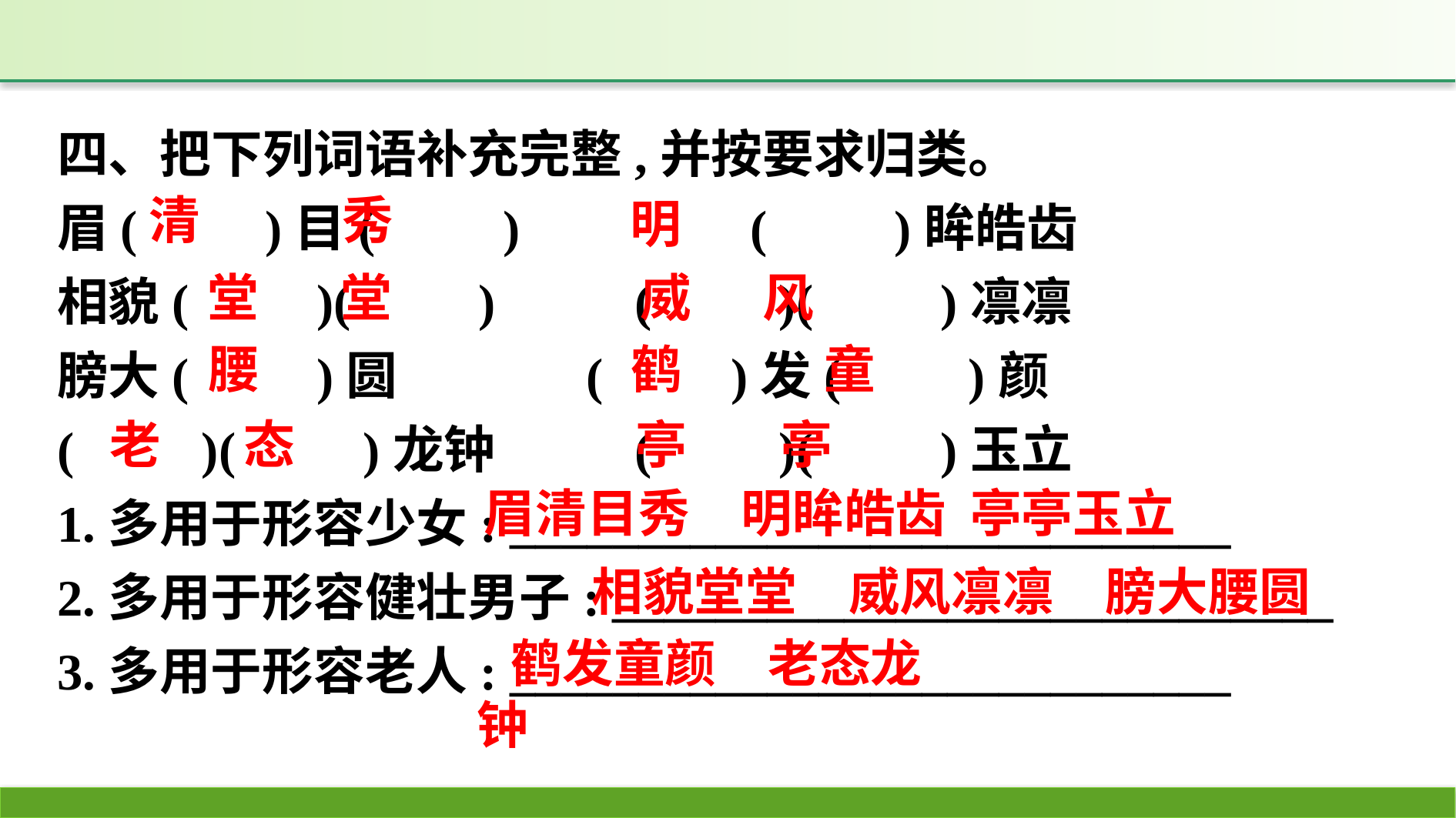

四、把下列词语补充完整,并按要求归类。
眉(　　)目(　　)　　	(　　)眸皓齿
相貌(　　)(　　)　　	(　　)(　　)凛凛
膀大(　　)圆		(　　)发(　　)颜
(　　)(　　)龙钟		(　　)(　　)玉立
1.多用于形容少女: ____________________________
2.多用于形容健壮男子: ____________________________
3.多用于形容老人: ____________________________
清           秀
明
堂       堂
威      风
腰
鹤           童
老       态
亭        亭
眉清目秀　明眸皓齿  亭亭玉立
相貌堂堂　威风凛凛　膀大腰圆
鹤发童颜　老态龙钟